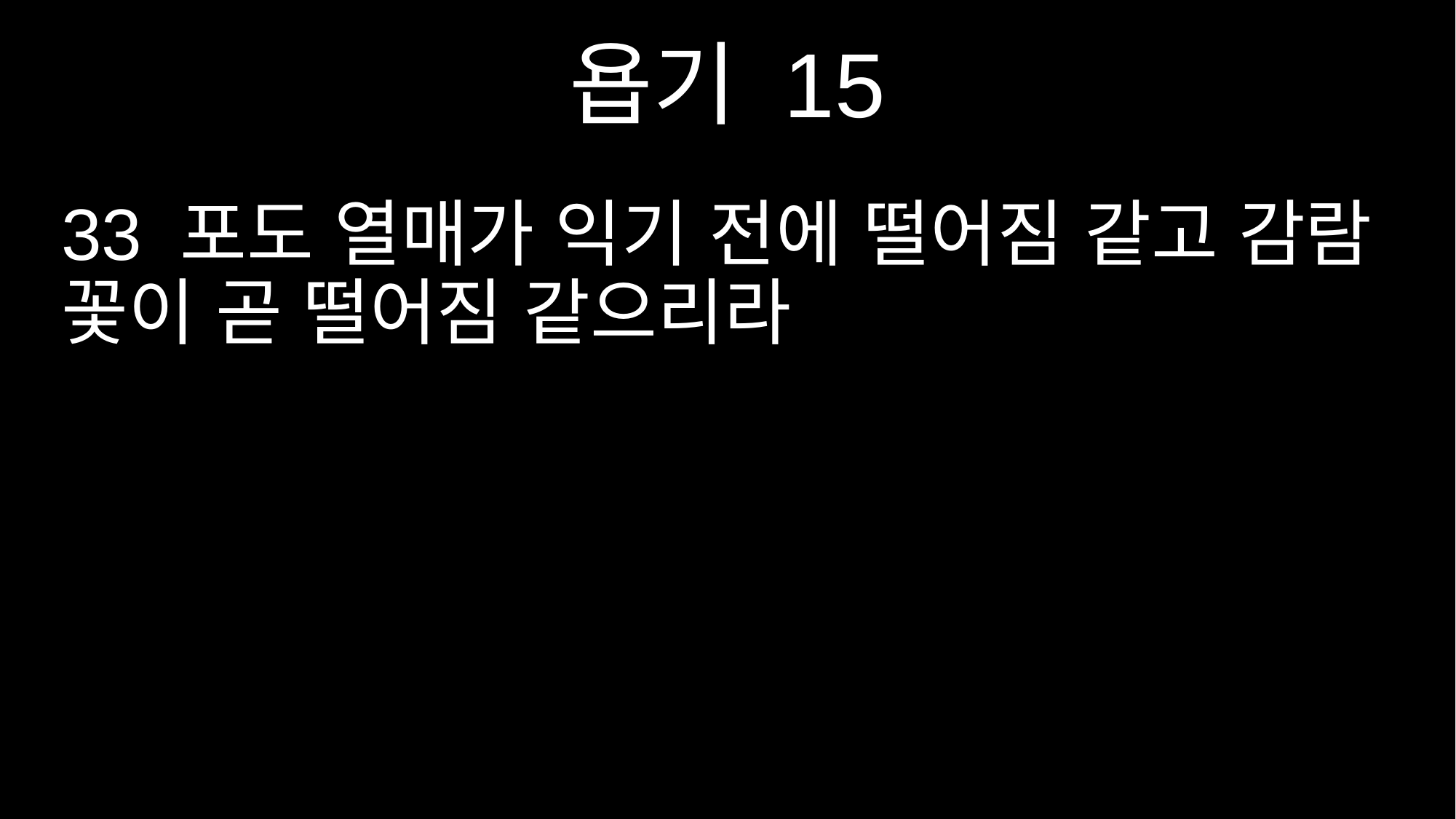

욥기 15
33 포도 열매가 익기 전에 떨어짐 같고 감람 꽃이 곧 떨어짐 같으리라